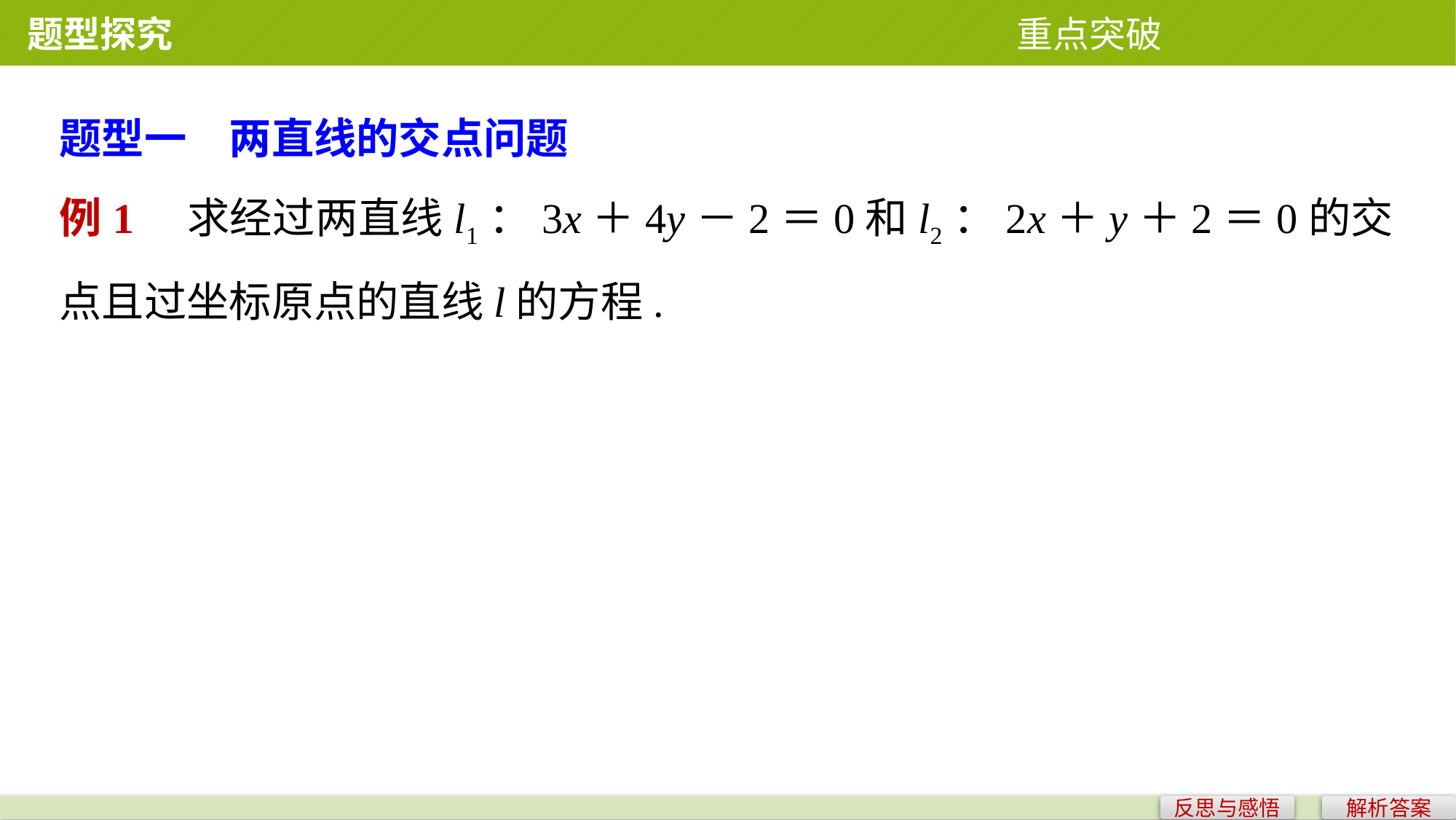

题型探究                                                                                                       重点突破
题型一　两直线的交点问题
例1　求经过两直线l1：3x＋4y－2＝0和l2：2x＋y＋2＝0的交点且过坐标原点的直线l的方程.
反思与感悟
解析答案